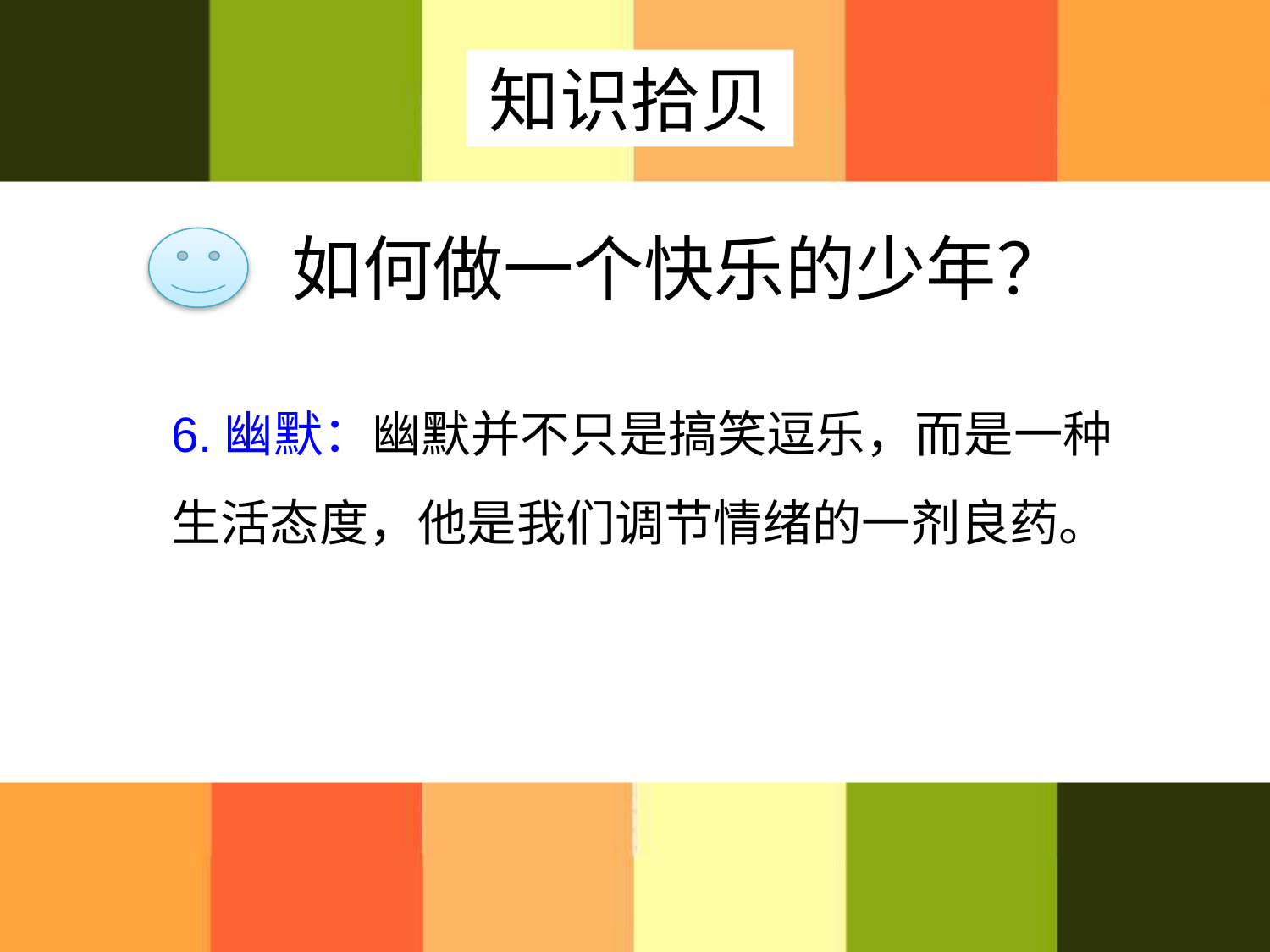

知识拾贝
如何做一个快乐的少年？

6.幽默：幽默并不只是搞笑逗乐，而是一种生活态度，他是我们调节情绪的一剂良药。